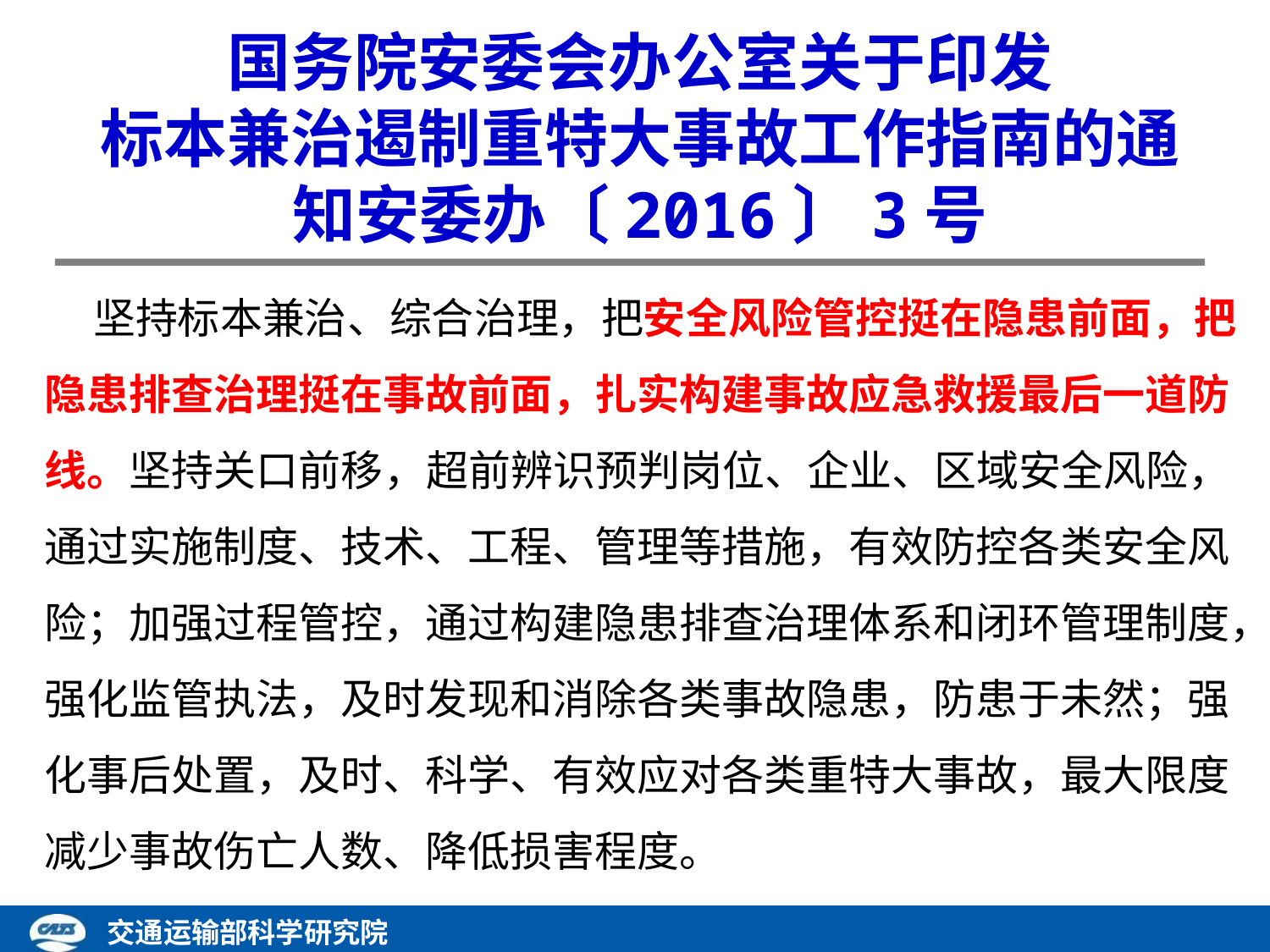

国务院安委会办公室关于印发
标本兼治遏制重特大事故工作指南的通知安委办〔2016〕3号
    坚持标本兼治、综合治理，把安全风险管控挺在隐患前面，把隐患排查治理挺在事故前面，扎实构建事故应急救援最后一道防线。坚持关口前移，超前辨识预判岗位、企业、区域安全风险，通过实施制度、技术、工程、管理等措施，有效防控各类安全风险；加强过程管控，通过构建隐患排查治理体系和闭环管理制度，强化监管执法，及时发现和消除各类事故隐患，防患于未然；强化事后处置，及时、科学、有效应对各类重特大事故，最大限度减少事故伤亡人数、降低损害程度。